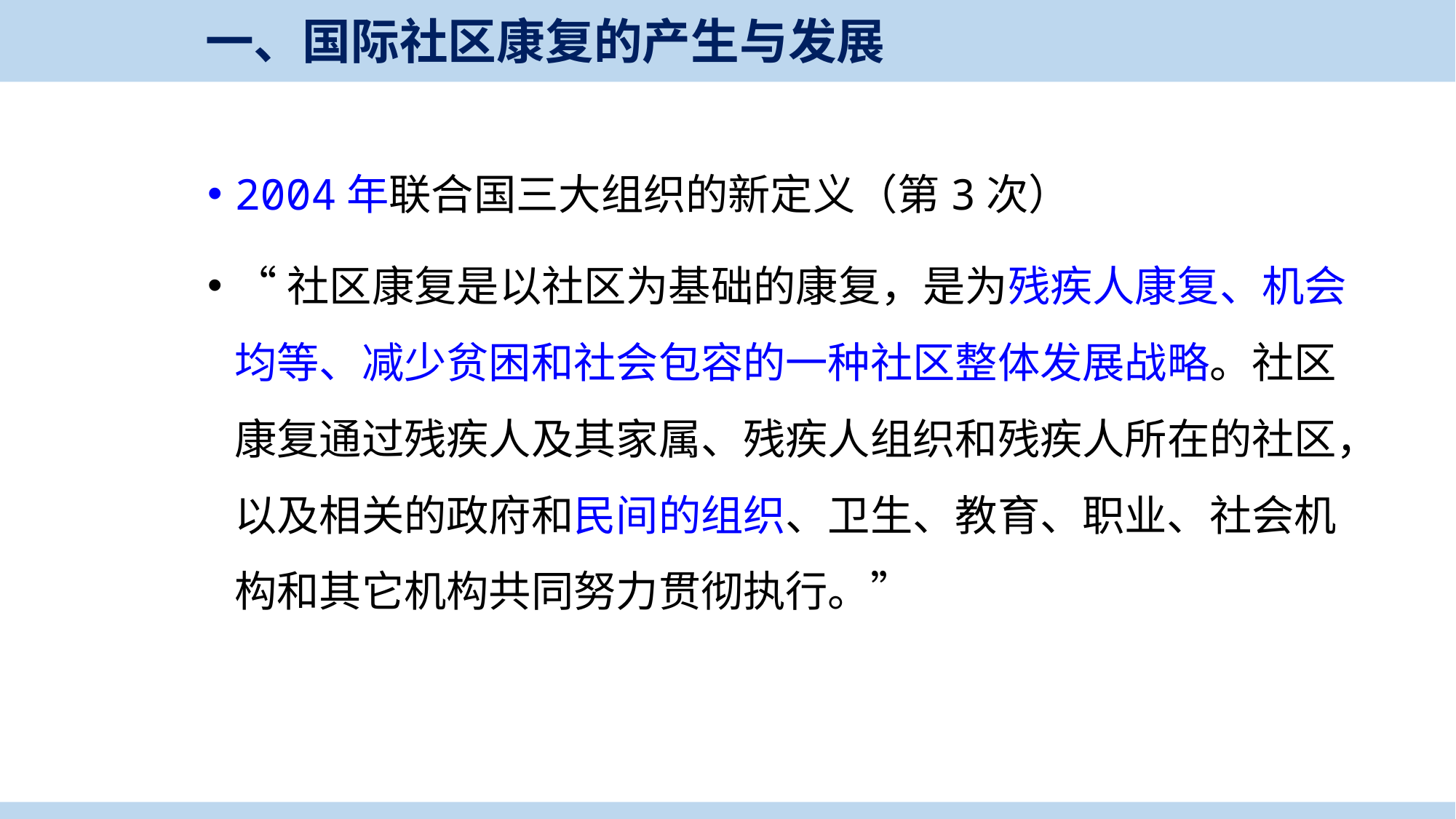

一、国际社区康复的产生与发展
2004年联合国三大组织的新定义（第3次）
“社区康复是以社区为基础的康复，是为残疾人康复、机会均等、减少贫困和社会包容的一种社区整体发展战略。社区康复通过残疾人及其家属、残疾人组织和残疾人所在的社区，以及相关的政府和民间的组织、卫生、教育、职业、社会机构和其它机构共同努力贯彻执行。”